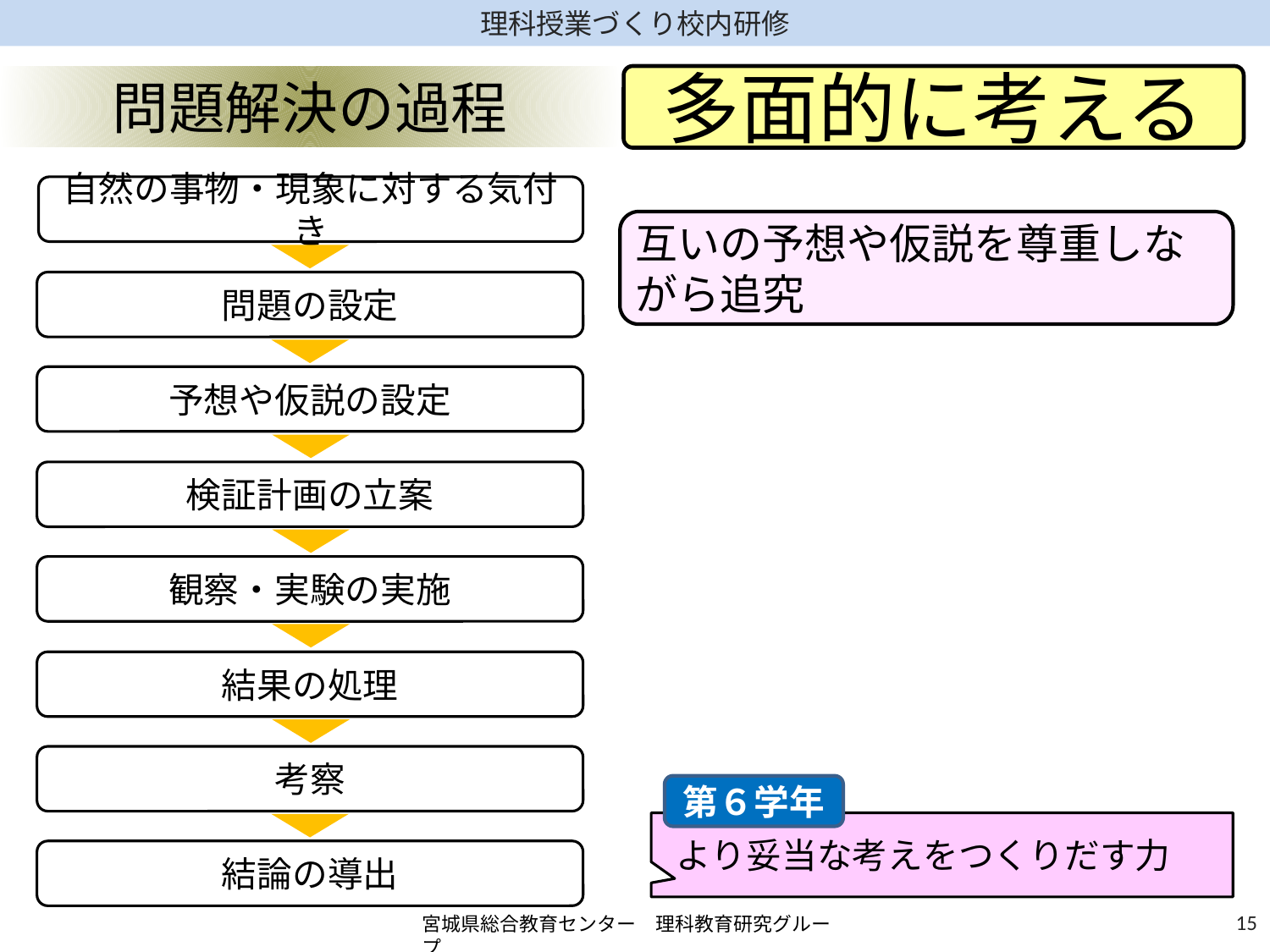

多面的に考える
問題解決の過程
自然の事物・現象に対する気付き
互いの予想や仮説を尊重しながら追究

問題の設定

予想や仮説の設定

検証計画の立案

観察・実験の実施

結果の処理

考察
第６学年
より妥当な考えをつくりだす力

結論の導出
15